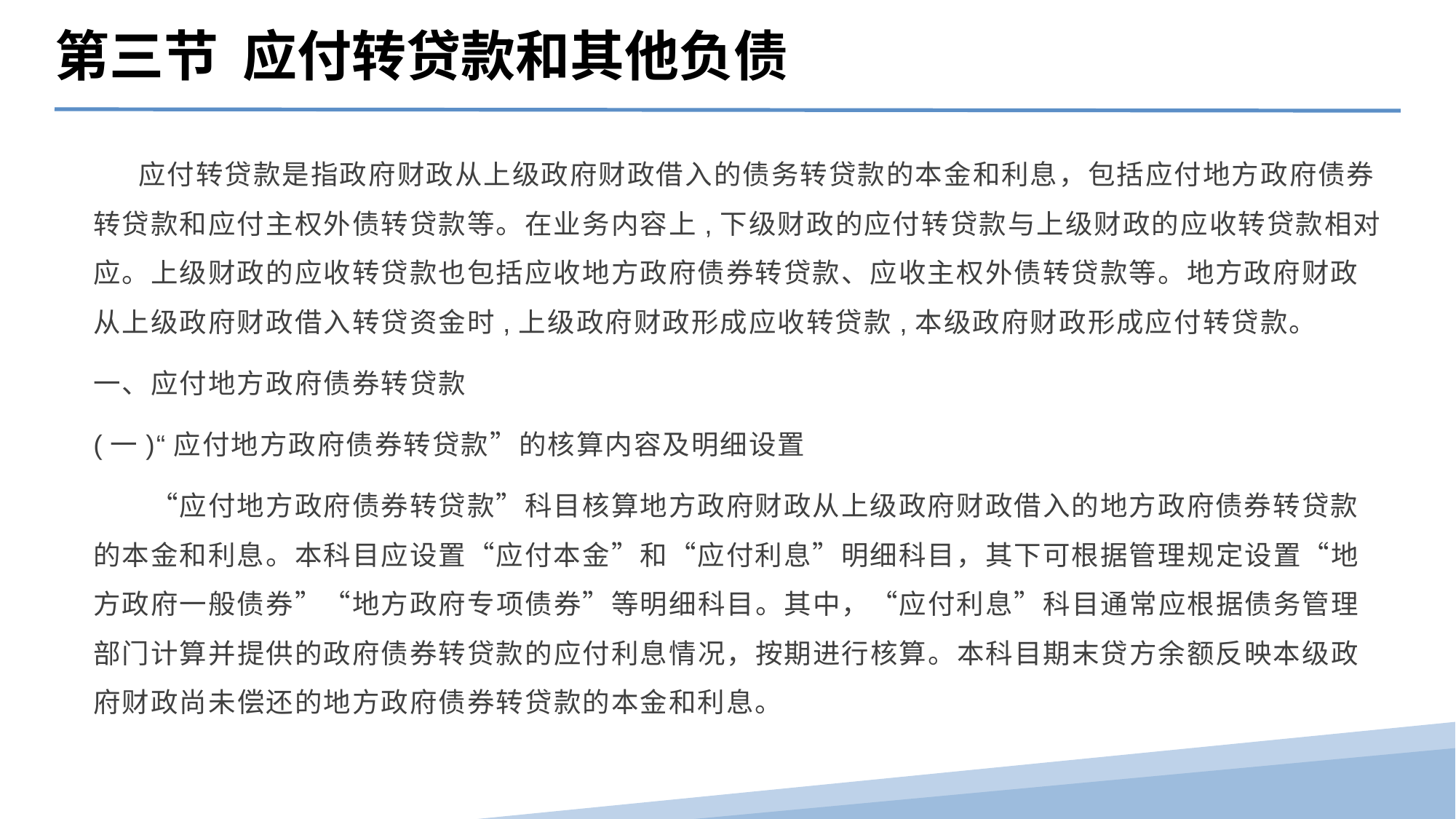

第三节  应付转贷款和其他负债
     应付转贷款是指政府财政从上级政府财政借入的债务转贷款的本金和利息，包括应付地方政府债券转贷款和应付主权外债转贷款等。在业务内容上,下级财政的应付转贷款与上级财政的应收转贷款相对应。上级财政的应收转贷款也包括应收地方政府债券转贷款、应收主权外债转贷款等。地方政府财政从上级政府财政借入转贷资金时,上级政府财政形成应收转贷款,本级政府财政形成应付转贷款。
一、应付地方政府债券转贷款
(一)“应付地方政府债券转贷款”的核算内容及明细设置
　　“应付地方政府债券转贷款”科目核算地方政府财政从上级政府财政借入的地方政府债券转贷款的本金和利息。本科目应设置“应付本金”和“应付利息”明细科目，其下可根据管理规定设置“地方政府一般债券”“地方政府专项债券”等明细科目。其中，“应付利息”科目通常应根据债务管理部门计算并提供的政府债券转贷款的应付利息情况，按期进行核算。本科目期末贷方余额反映本级政府财政尚未偿还的地方政府债券转贷款的本金和利息。